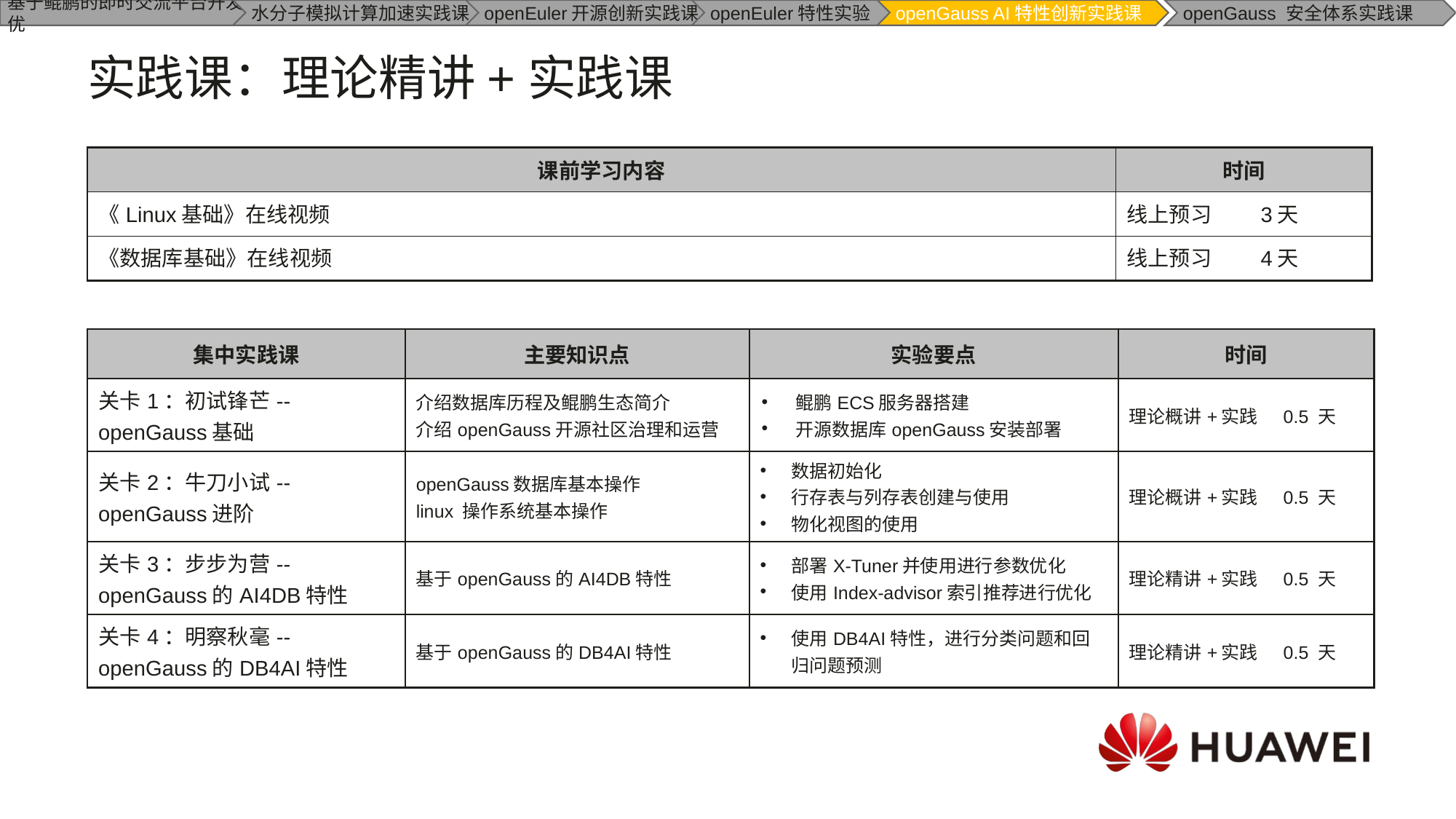

基于鲲鹏的即时交流平台开发及调优
水分子模拟计算加速实践课
openEuler开源创新实践课
openEuler特性实验
openGauss AI特性创新实践课
openGauss 安全体系实践课
# 实践课：理论精讲+实践课
| 课前学习内容 | 时间 |
| --- | --- |
| 《Linux基础》在线视频 | 线上预习 3天 |
| 《数据库基础》在线视频 | 线上预习 4天 |
| 集中实践课 | 主要知识点 | 实验要点 | 时间 |
| --- | --- | --- | --- |
| 关卡1：初试锋芒--openGauss基础 | 介绍数据库历程及鲲鹏生态简介 介绍openGauss开源社区治理和运营 | 鲲鹏ECS服务器搭建 开源数据库openGauss安装部署 | 理论概讲+实践 0.5 天 |
| 关卡2：牛刀小试--openGauss进阶 | openGauss数据库基本操作 linux 操作系统基本操作 | 数据初始化 行存表与列存表创建与使用 物化视图的使用 | 理论概讲+实践 0.5 天 |
| 关卡3：步步为营--openGauss的AI4DB特性 | 基于openGauss的AI4DB特性 | 部署X-Tuner并使用进行参数优化 使用Index-advisor索引推荐进行优化 | 理论精讲+实践 0.5 天 |
| 关卡4：明察秋毫--openGauss的DB4AI特性 | 基于openGauss的DB4AI特性 | 使用DB4AI特性，进行分类问题和回归问题预测 | 理论精讲+实践 0.5 天 |